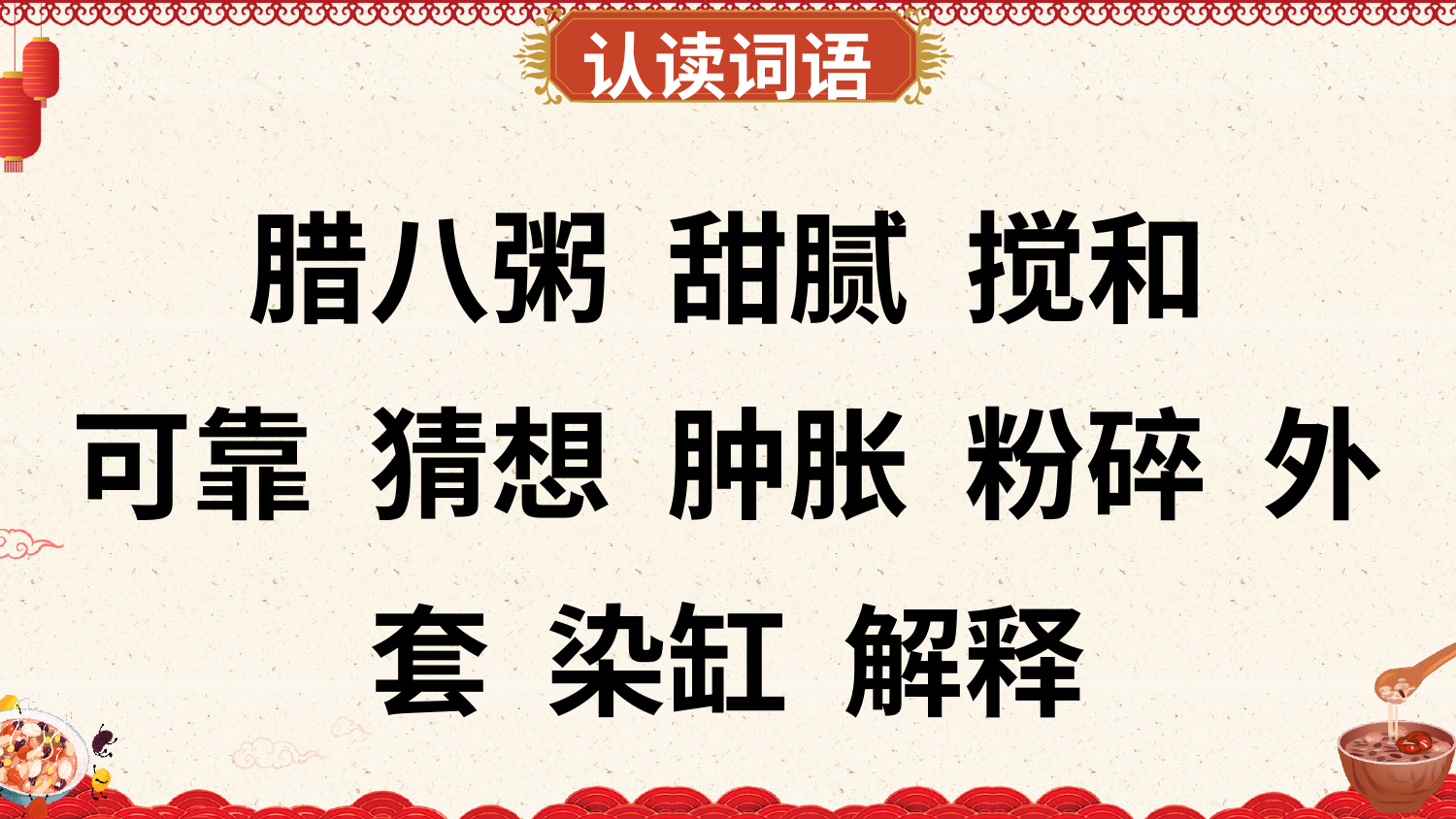

认读词语
腊八粥  甜腻  搅和
可靠  猜想  肿胀  粉碎  外套  染缸  解释